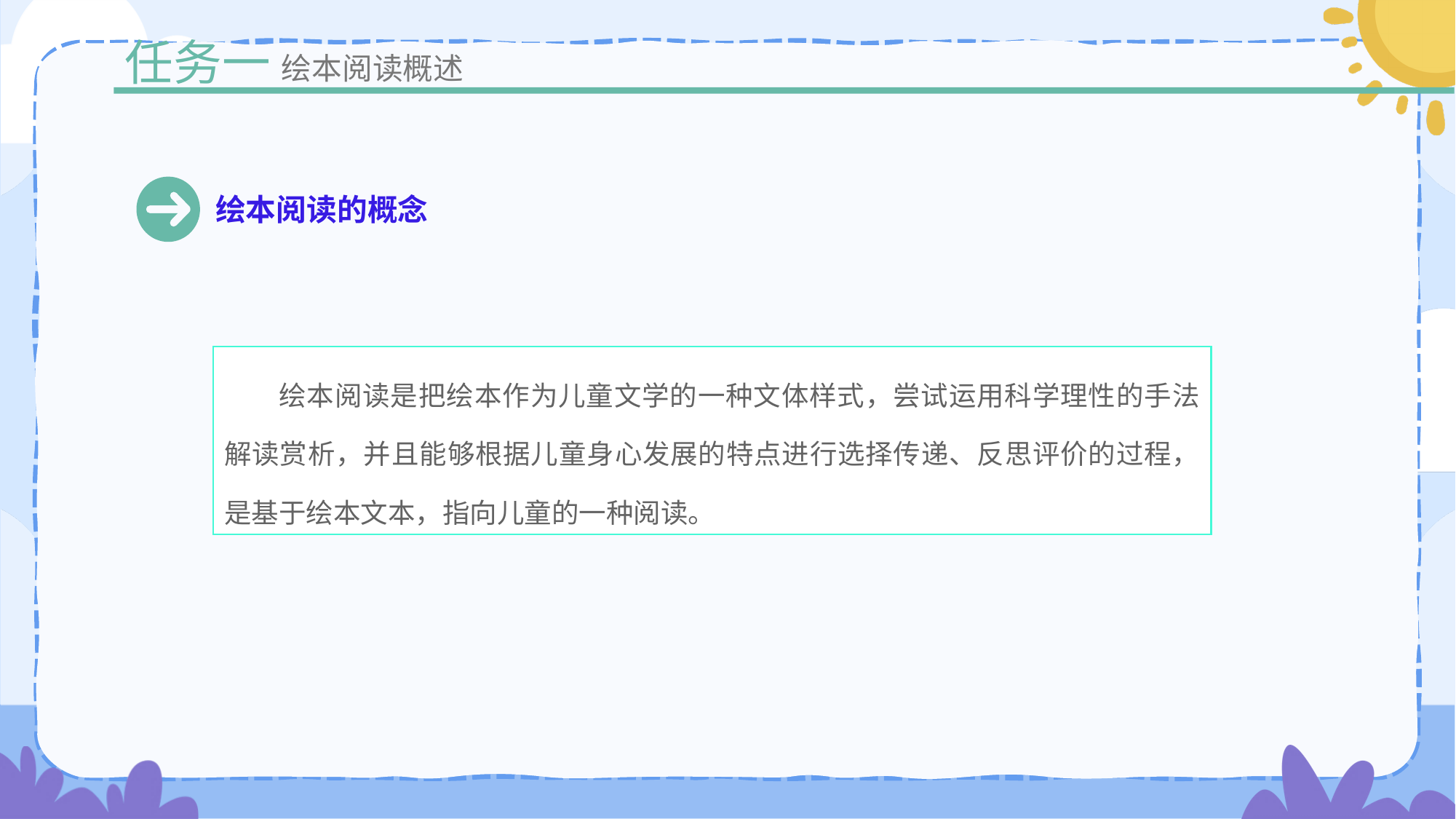

任务一
绘本阅读概述

绘本阅读的概念
绘本阅读是把绘本作为儿童文学的一种文体样式，尝试运用科学理性的手法解读赏析，并且能够根据儿童身心发展的特点进行选择传递、反思评价的过程，是基于绘本文本，指向儿童的一种阅读。